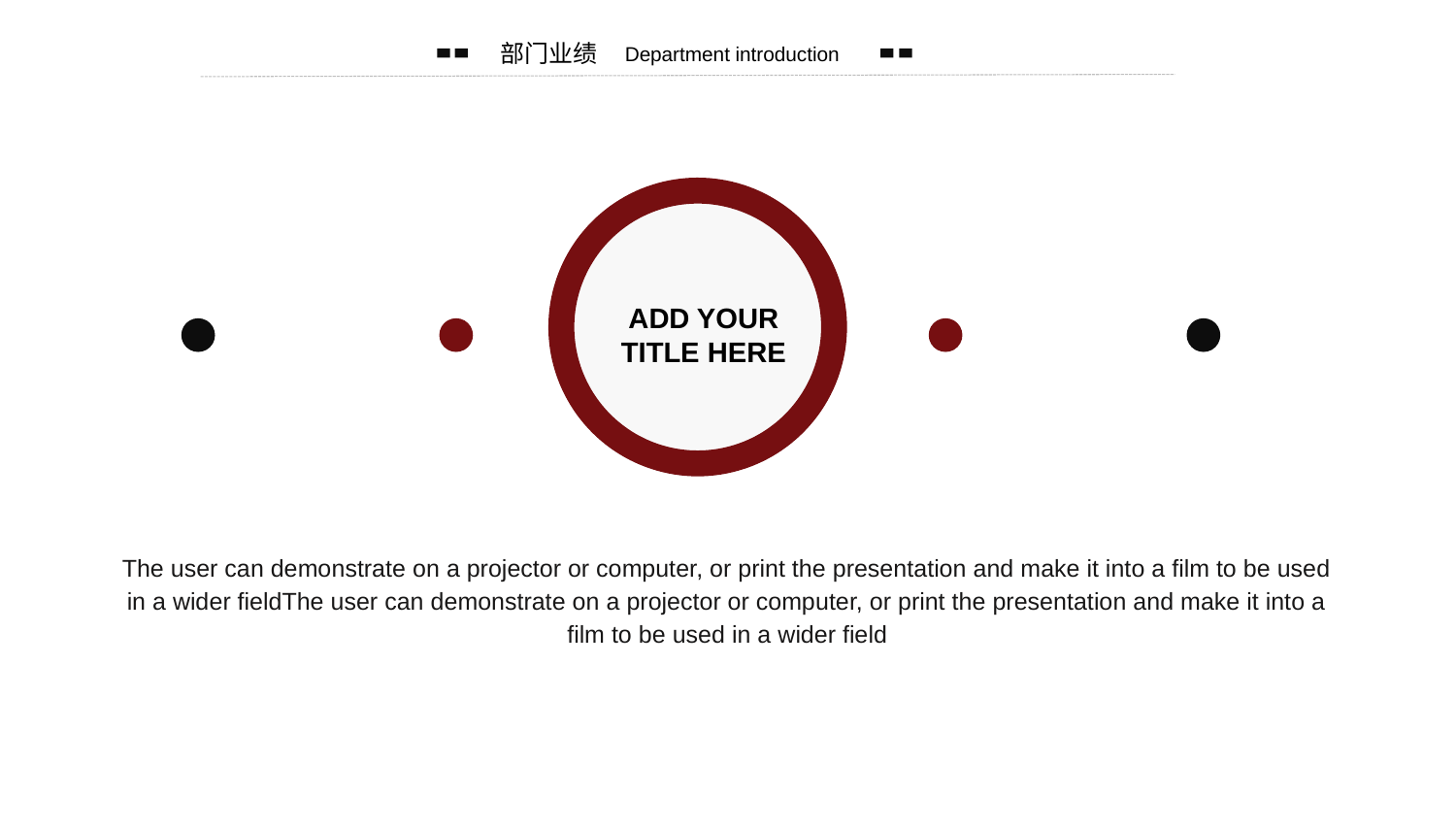

部门业绩
Department introduction

### Chart

| Category | 销售额 |
|---|---|
| 第一季度 | 5.0 |
| 第二季度 | 3.2 |
| 第三季度 | 3.0 |
ADD YOUR TITLE HERE

The user can demonstrate on a projector or computer, or print the presentation and make it into a film to be used in a wider fieldThe user can demonstrate on a projector or computer, or print the presentation and make it into a film to be used in a wider field